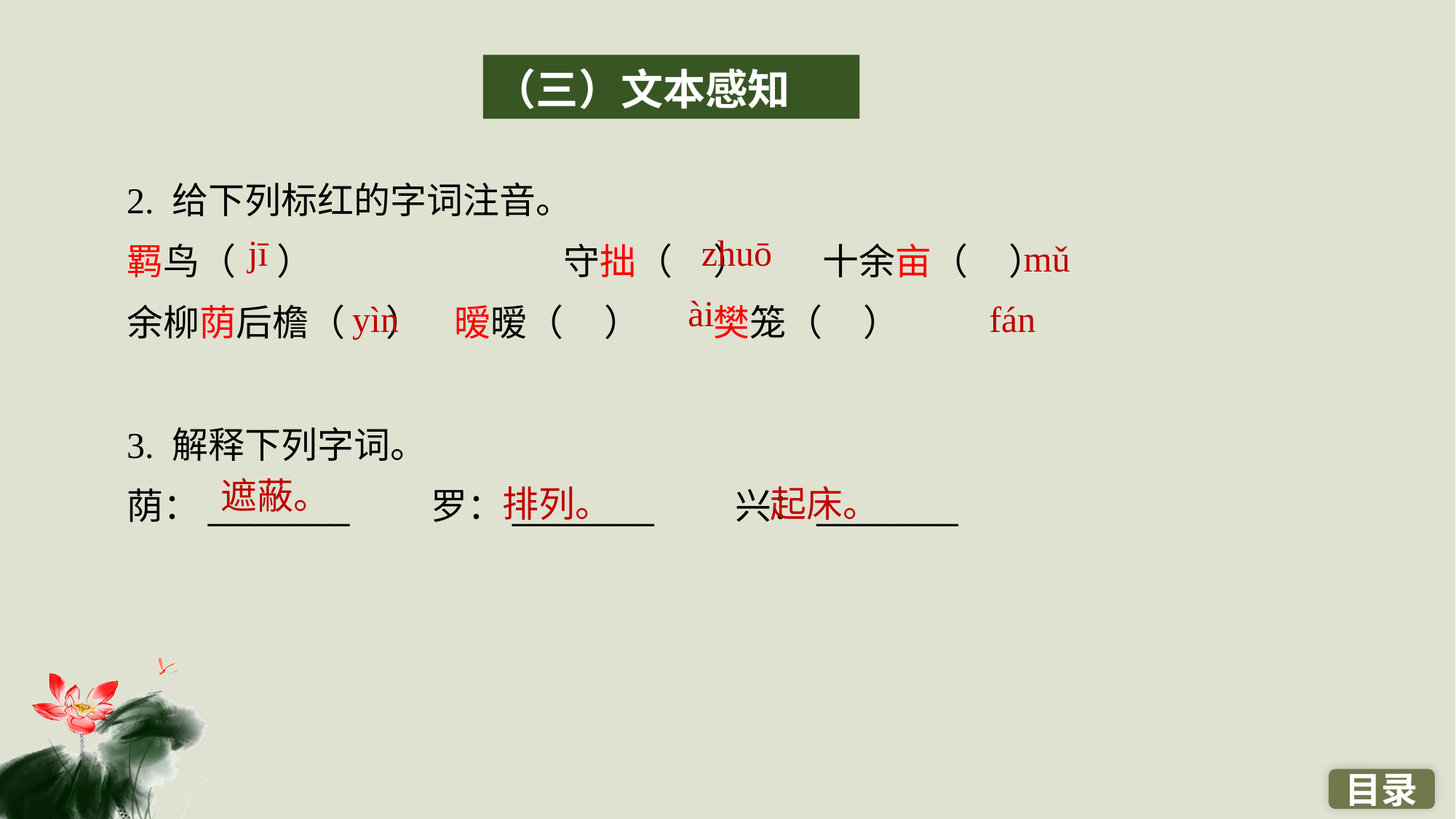

（三）文本感知
2. 给下列标红的字词注音。
羁鸟（     ）　　		守拙（     ）　　十余亩（     ）
余柳荫后檐（     ）	暧暧（     ）　　樊笼（     ）

3. 解释下列字词。
荫：_______　　罗：_______　　兴：_______

jī
zhuō
mǔ
ài
yìn
fán
遮蔽。
排列。
起床。